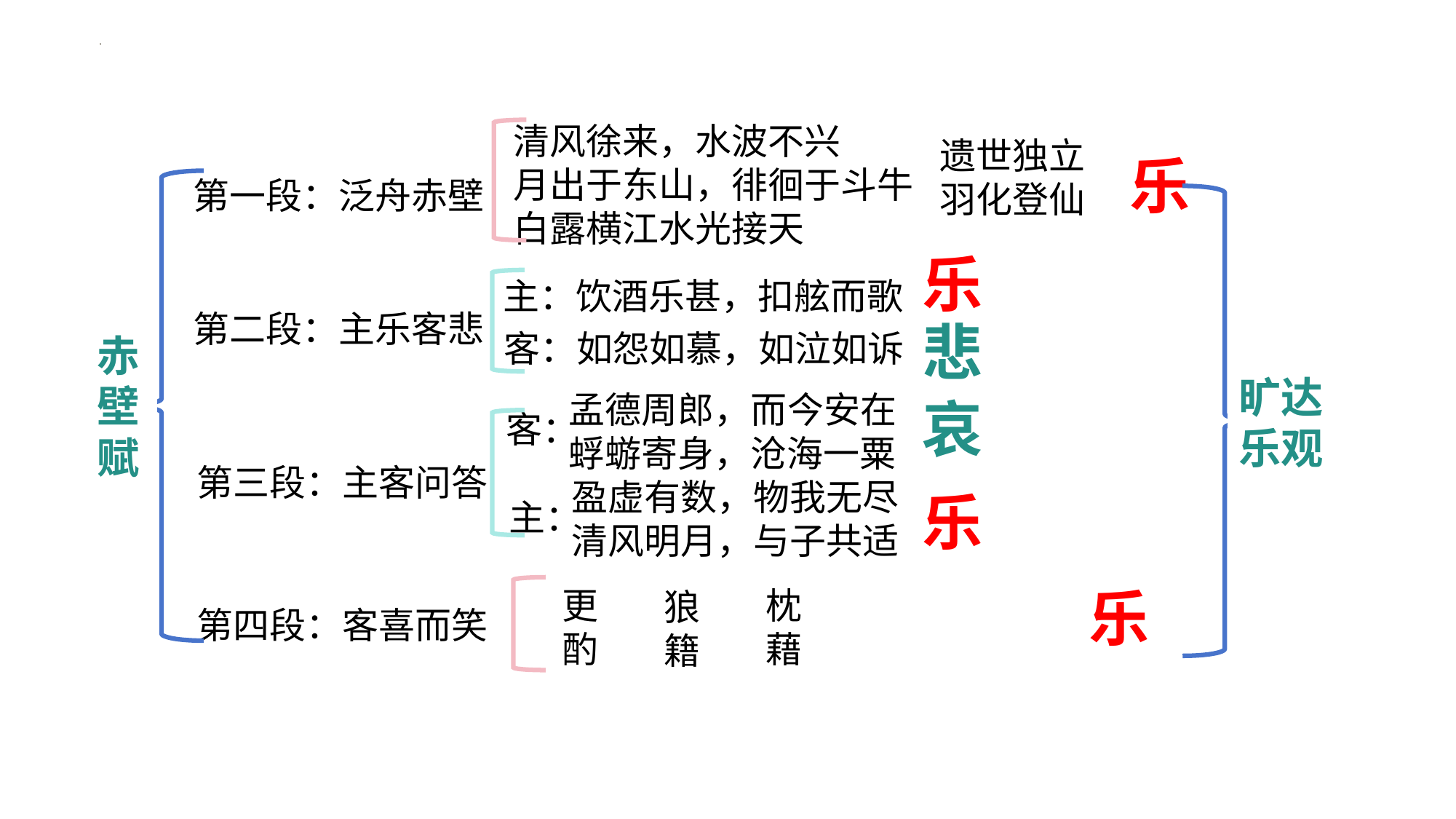

清风徐来，水波不兴
月出于东山，徘徊于斗牛
白露横江水光接天

遗世独立
羽化登仙
乐
第一段：泛舟赤壁

乐
主：饮酒乐甚，扣舷而歌

第二段：主乐客悲
客：如怨如慕，如泣如诉
悲
赤
壁
赋
旷达乐观
孟德周郎，而今安在
蜉蝣寄身，沧海一粟
哀
客：

第三段：主客问答
盈虚有数，物我无尽
清风明月，与子共适
乐
主：
第四段：客喜而笑
乐

更酌
枕藉
狼籍